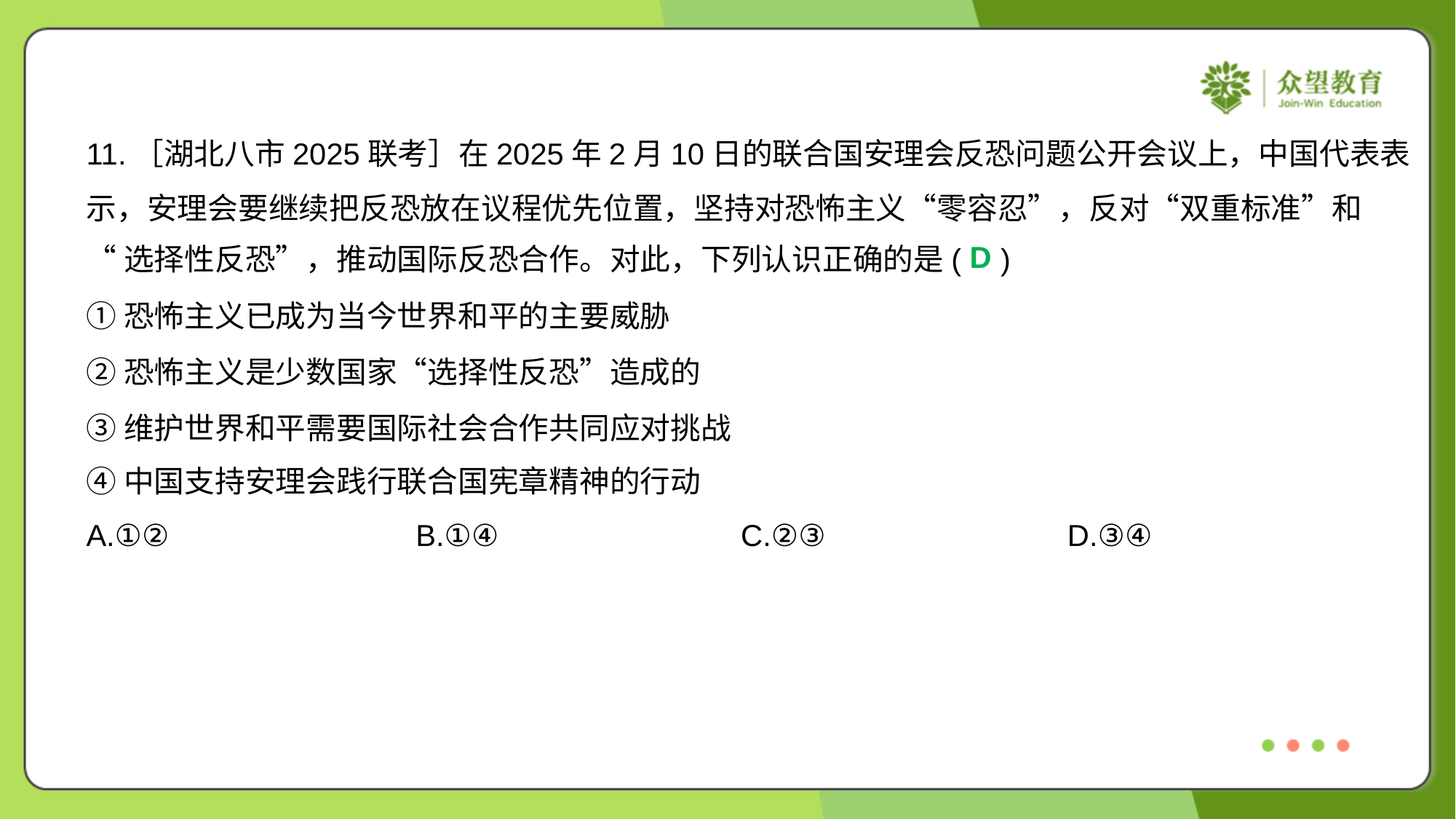

11.［湖北八市2025联考］在2025年2月10日的联合国安理会反恐问题公开会议上，中国代表表
示，安理会要继续把反恐放在议程优先位置，坚持对恐怖主义“零容忍”，反对“双重标准”和
“选择性反恐”，推动国际反恐合作。对此，下列认识正确的是(     )
D
①恐怖主义已成为当今世界和平的主要威胁
②恐怖主义是少数国家“选择性反恐”造成的
③维护世界和平需要国际社会合作共同应对挑战
④中国支持安理会践行联合国宪章精神的行动
A.①②	B.①④	C.②③	D.③④